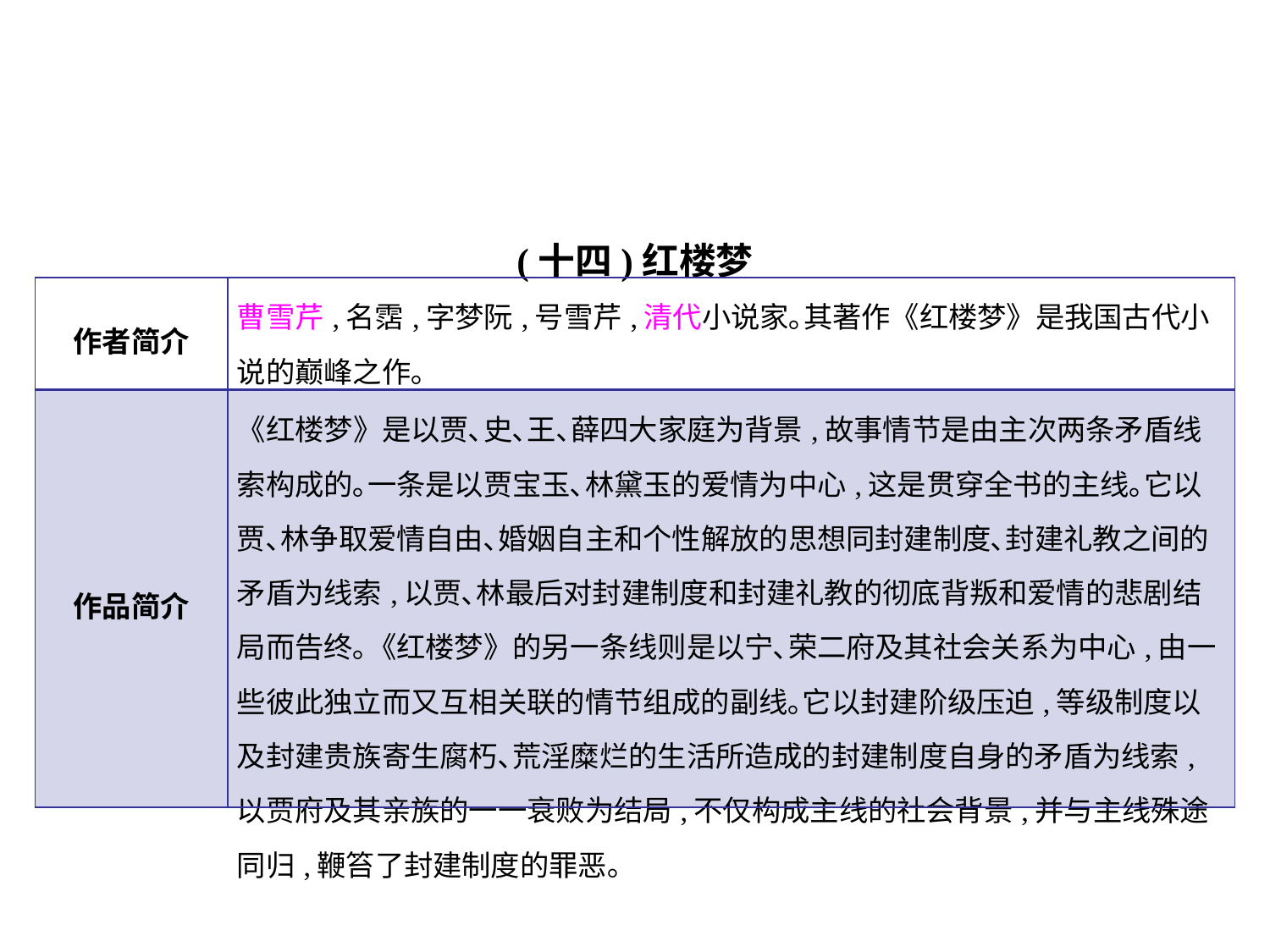

(十四)红楼梦
| 作者简介 | 曹雪芹,名霑,字梦阮,号雪芹,清代小说家｡其著作《红楼梦》是我国古代小说的巅峰之作｡ |
| --- | --- |
| 作品简介 | 《红楼梦》是以贾､史､王､薛四大家庭为背景,故事情节是由主次两条矛盾线索构成的｡一条是以贾宝玉､林黛玉的爱情为中心,这是贯穿全书的主线｡它以贾､林争取爱情自由､婚姻自主和个性解放的思想同封建制度､封建礼教之间的矛盾为线索,以贾､林最后对封建制度和封建礼教的彻底背叛和爱情的悲剧结局而告终｡《红楼梦》的另一条线则是以宁､荣二府及其社会关系为中心,由一些彼此独立而又互相关联的情节组成的副线｡它以封建阶级压迫,等级制度以及封建贵族寄生腐朽､荒淫糜烂的生活所造成的封建制度自身的矛盾为线索,以贾府及其亲族的一一衰败为结局,不仅构成主线的社会背景,并与主线殊途同归,鞭笞了封建制度的罪恶｡ |